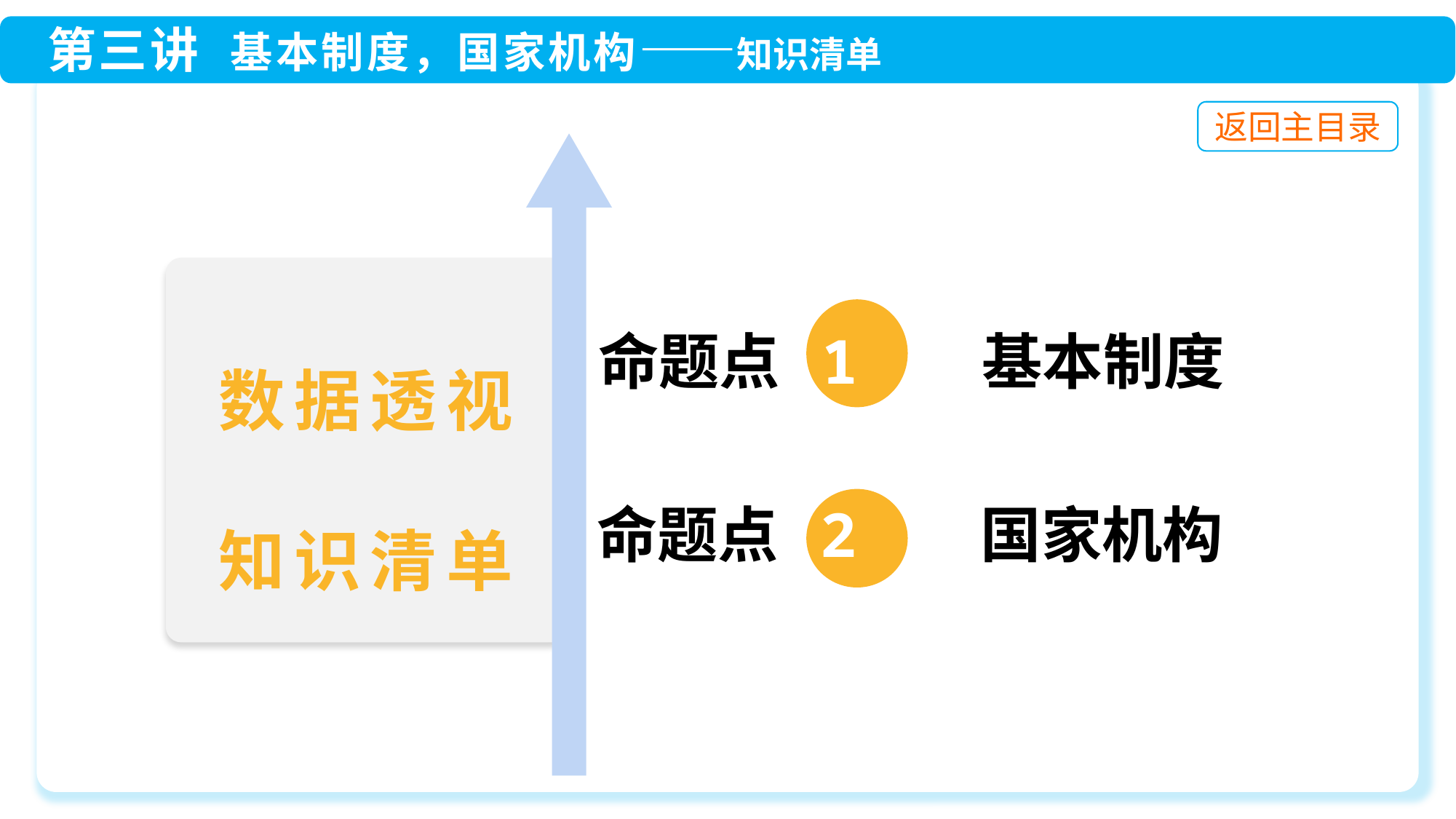

命题点  1   基本制度
命题点  2   国家机构
数据透视
知识清单